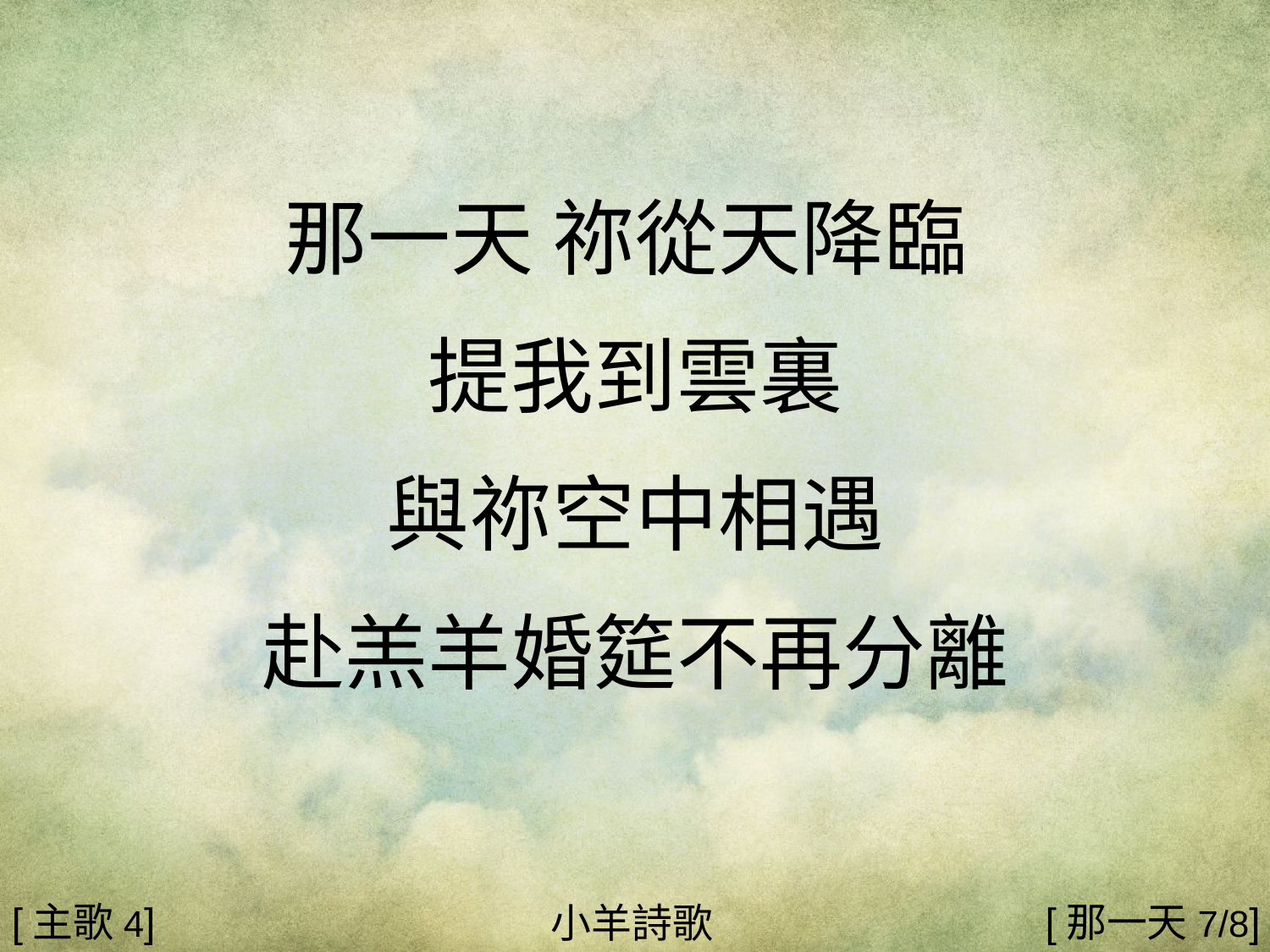

那一天 祢從天降臨

提我到雲裏

與祢空中相遇

赴羔羊婚筵不再分離
#

[主歌4]
[那一天7/8]
小羊詩歌